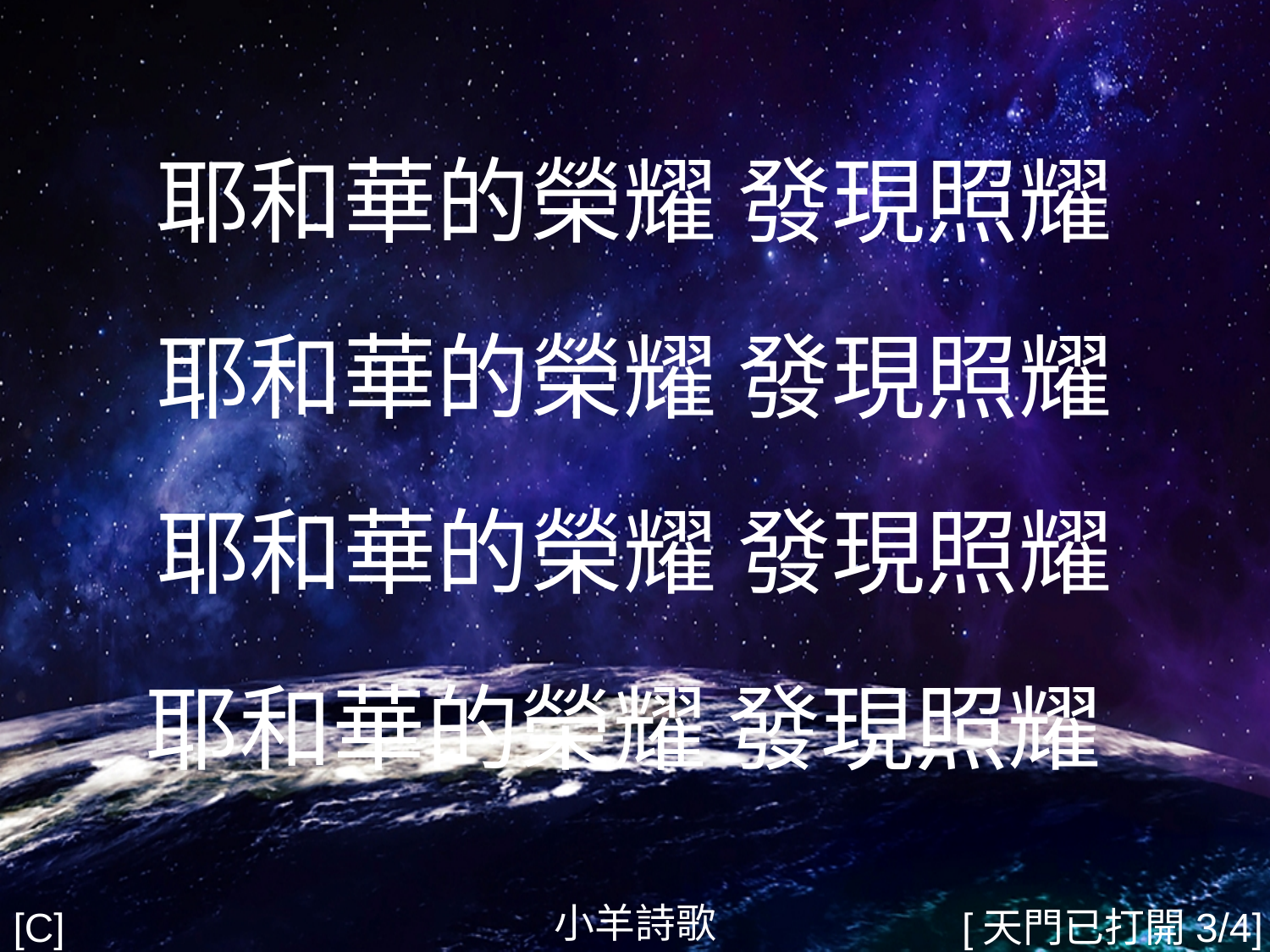

耶和華的榮耀 發現照耀

耶和華的榮耀 發現照耀

耶和華的榮耀 發現照耀

耶和華的榮耀 發現照耀

#

小羊詩歌
[C]
[天門已打開3/4]